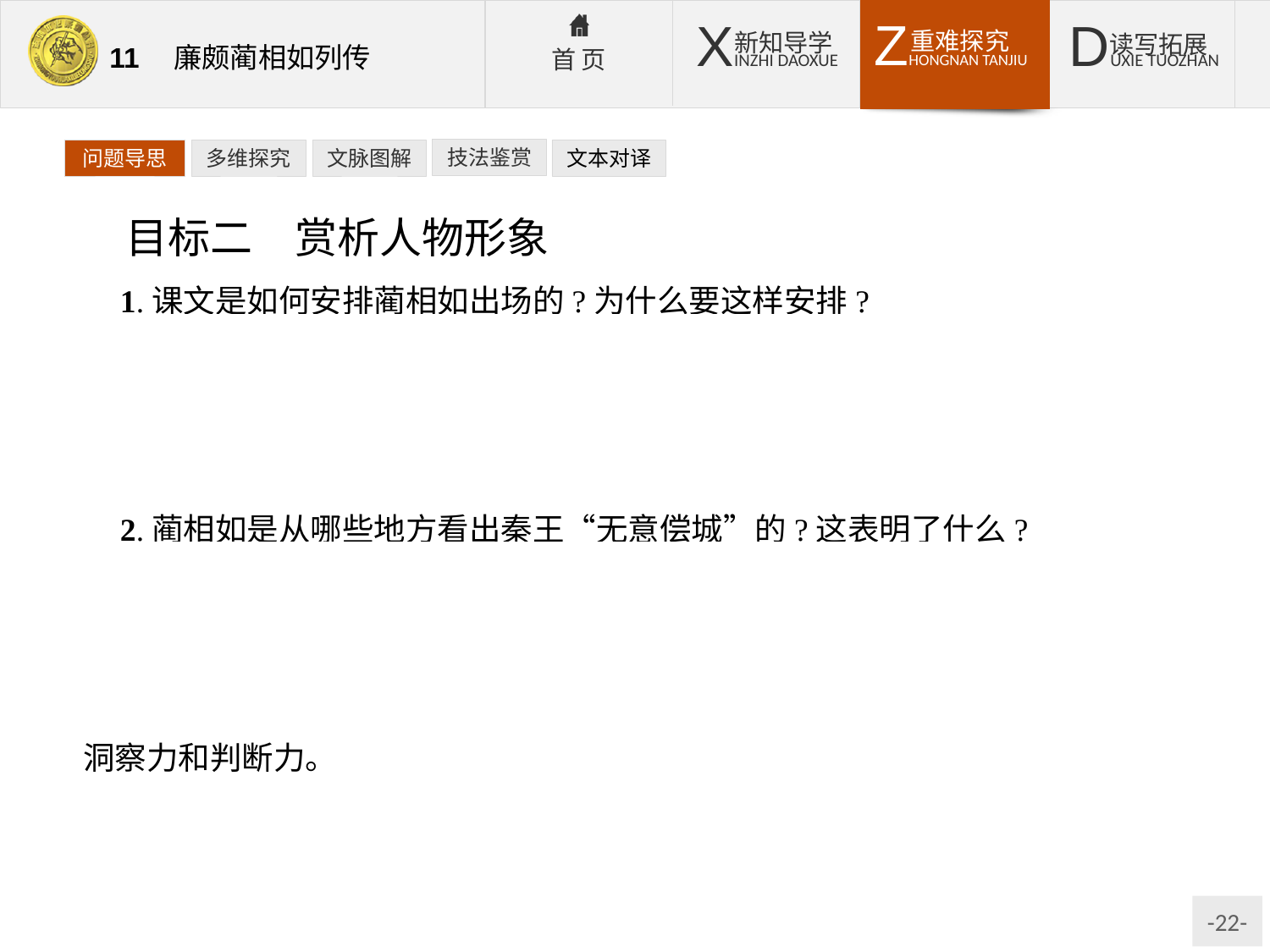

技法鉴赏
文本对译
问题导思
多维探究
文脉图解
目标二　赏析人物形象
1.课文是如何安排蔺相如出场的?为什么要这样安排?
提示:蔺相如是在赵国君臣对秦王的威逼利诱、以空言求璧而无计可施的情况下出场的。这样写既交代了事情的起因,也揭示了秦赵之间的矛盾,也间接表现了蔺相如的智勇。
2.蔺相如是从哪些地方看出秦王“无意偿城”的?这表明了什么?
提示:以城换璧,对秦国来讲,并未占便宜,谈不上什么胜利,用不着“欢呼”;其次,秦王坐在行宫章台中,把和氏璧传递给嫔妃和侍从人员看,表现出对赵国使者轻慢无礼,故蔺相如断定秦王“无意偿城”。这表现了蔺相如过人的洞察力和判断力。
3.“完璧归赵”着重表现蔺相如哪一方面的品质?是如何表现的?
提示:“完璧归赵”表现了蔺相如的大智大勇。表现方法是:①直接描写,如写蔺相如的语言、动作、神态等;②间接描写,以秦王的声威、秦廷的环境气氛来反衬蔺相如的镇定自如、智勇双全及非凡的外交斗争艺术。